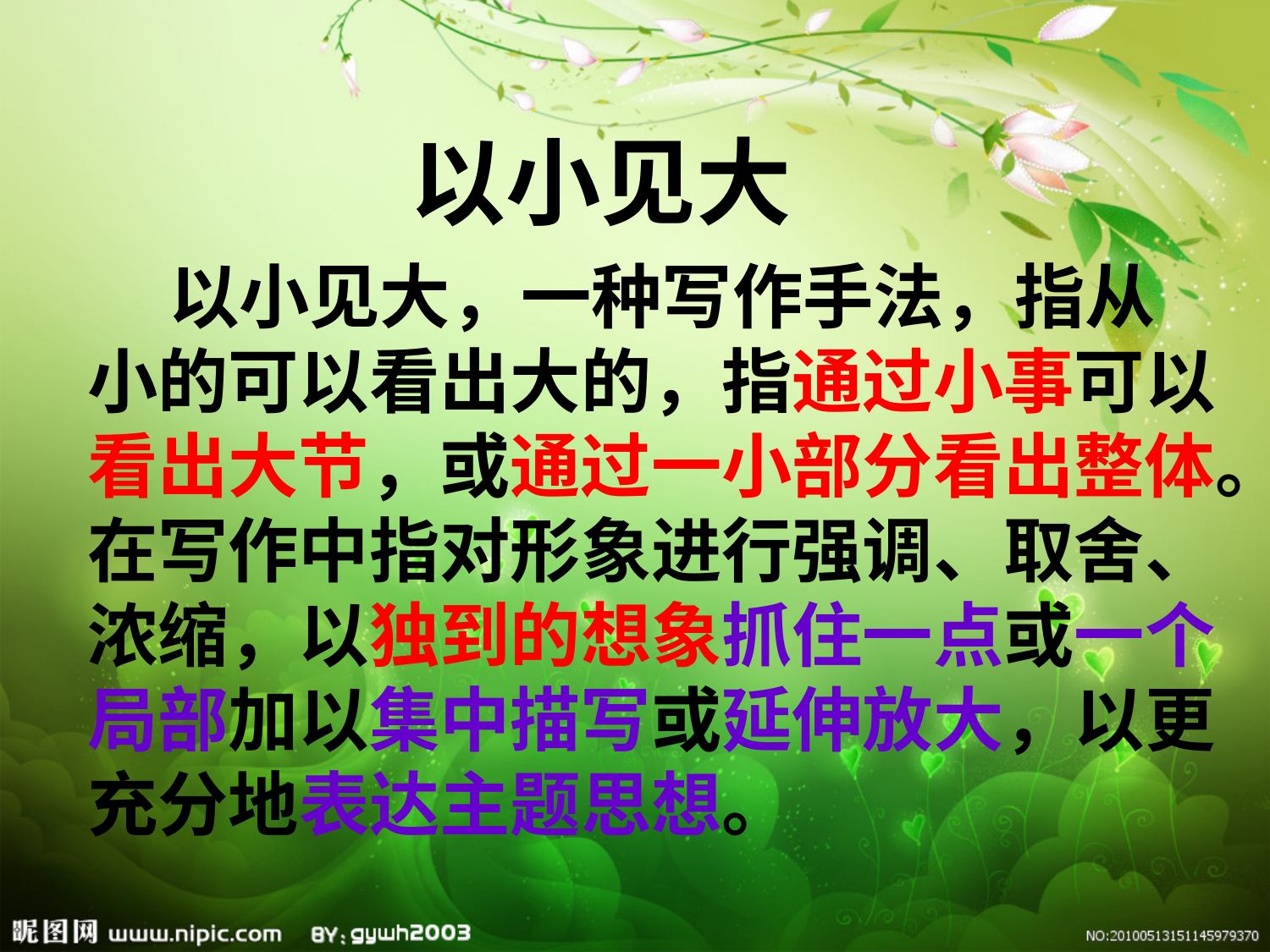

以小见大
    以小见大，一种写作手法，指从小的可以看出大的，指通过小事可以看出大节，或通过一小部分看出整体。在写作中指对形象进行强调、取舍、浓缩，以独到的想象抓住一点或一个局部加以集中描写或延伸放大，以更充分地表达主题思想。